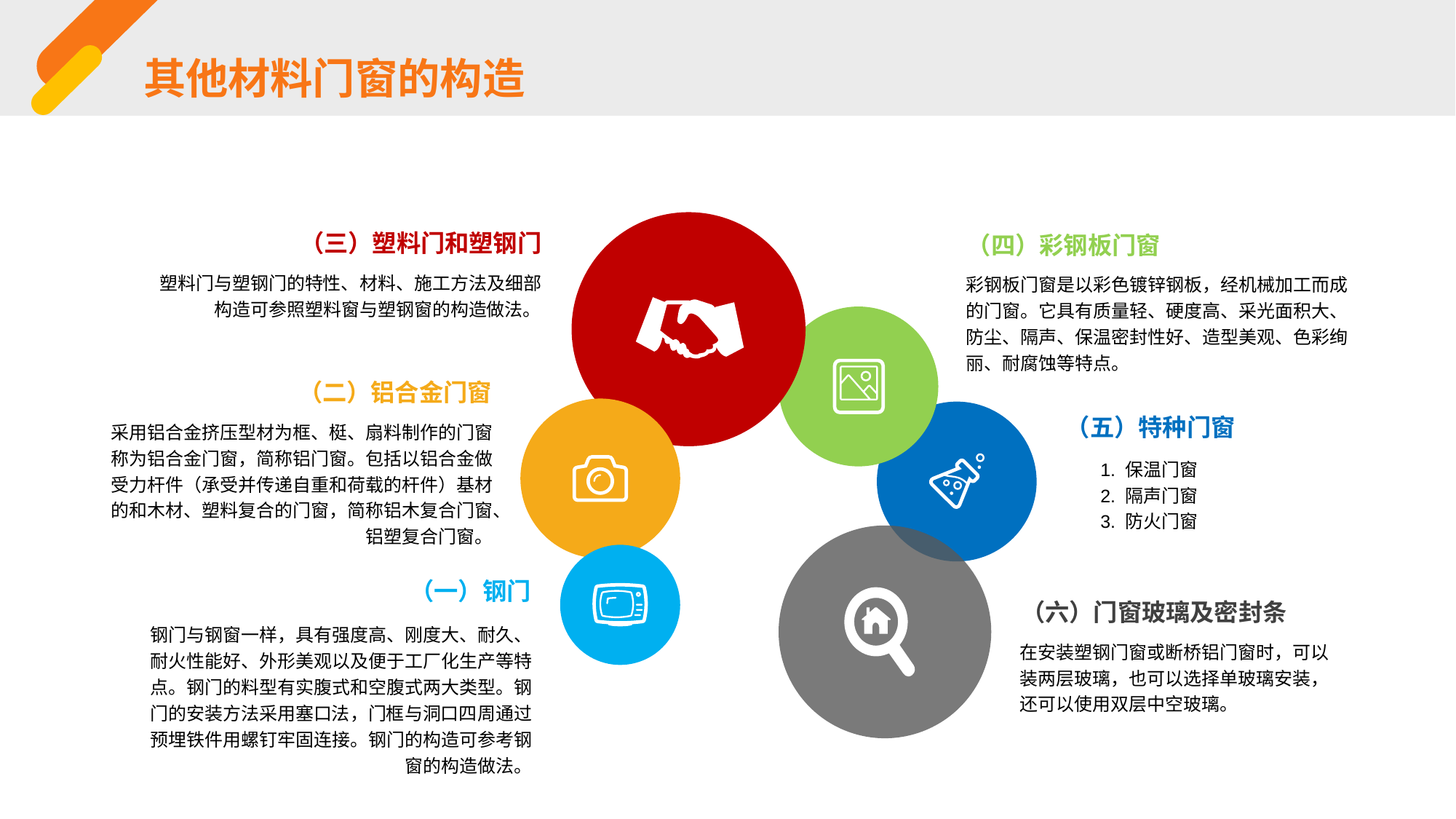

其他材料门窗的构造

（三）塑料门和塑钢门
（四）彩钢板门窗
塑料门与塑钢门的特性、材料、施工方法及细部构造可参照塑料窗与塑钢窗的构造做法。
彩钢板门窗是以彩色镀锌钢板，经机械加工而成的门窗。它具有质量轻、硬度高、采光面积大、防尘、隔声、保温密封性好、造型美观、色彩绚丽、耐腐蚀等特点。

（二）铝合金门窗

（五）特种门窗

采用铝合金挤压型材为框、梃、扇料制作的门窗称为铝合金门窗，简称铝门窗。包括以铝合金做受力杆件（承受并传递自重和荷载的杆件）基材的和木材、塑料复合的门窗，简称铝木复合门窗、铝塑复合门窗。
1. 保温门窗
2. 隔声门窗
3. 防火门窗

（一）钢门
（六）门窗玻璃及密封条
钢门与钢窗一样，具有强度高、刚度大、耐久、耐火性能好、外形美观以及便于工厂化生产等特点。钢门的料型有实腹式和空腹式两大类型。钢门的安装方法采用塞口法，门框与洞口四周通过预埋铁件用螺钉牢固连接。钢门的构造可参考钢窗的构造做法。
在安装塑钢门窗或断桥铝门窗时，可以装两层玻璃，也可以选择单玻璃安装，还可以使用双层中空玻璃。